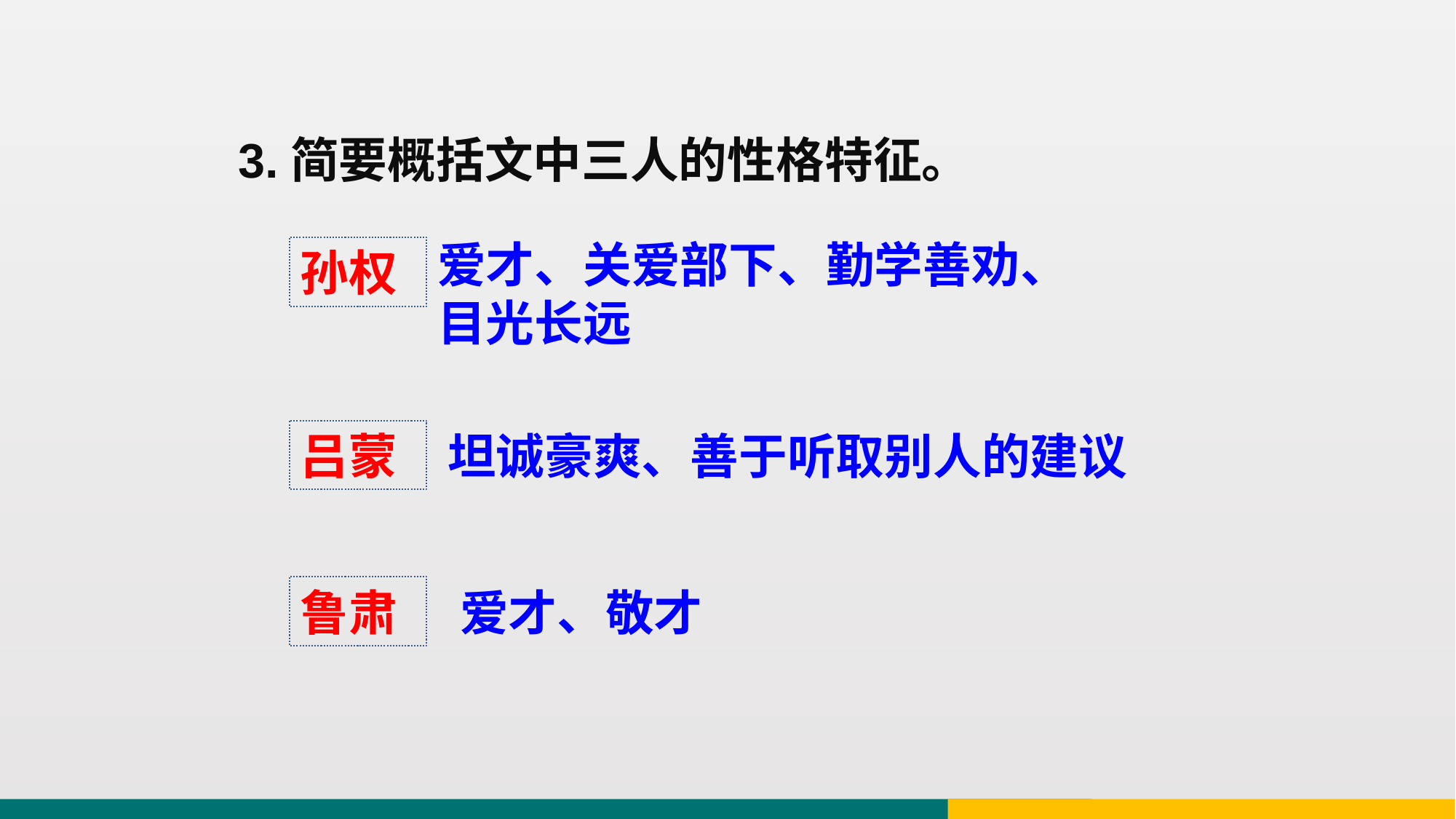

3.简要概括文中三人的性格特征。
爱才、关爱部下、勤学善劝、目光长远
孙权
坦诚豪爽、善于听取别人的建议
吕蒙
爱才、敬才
鲁肃